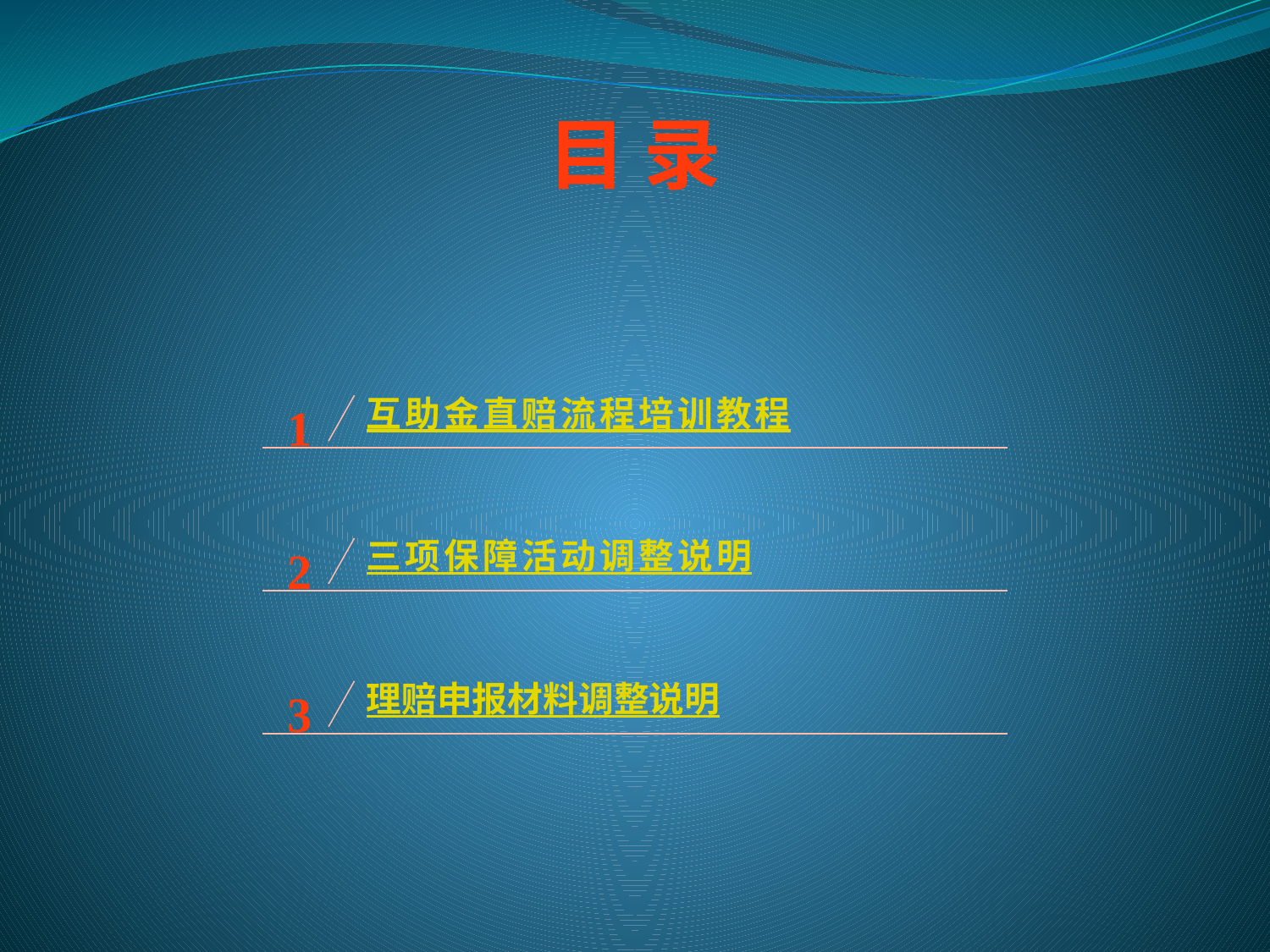

目 录
1
互助金直赔流程培训教程
2
三项保障活动调整说明
3
理赔申报材料调整说明